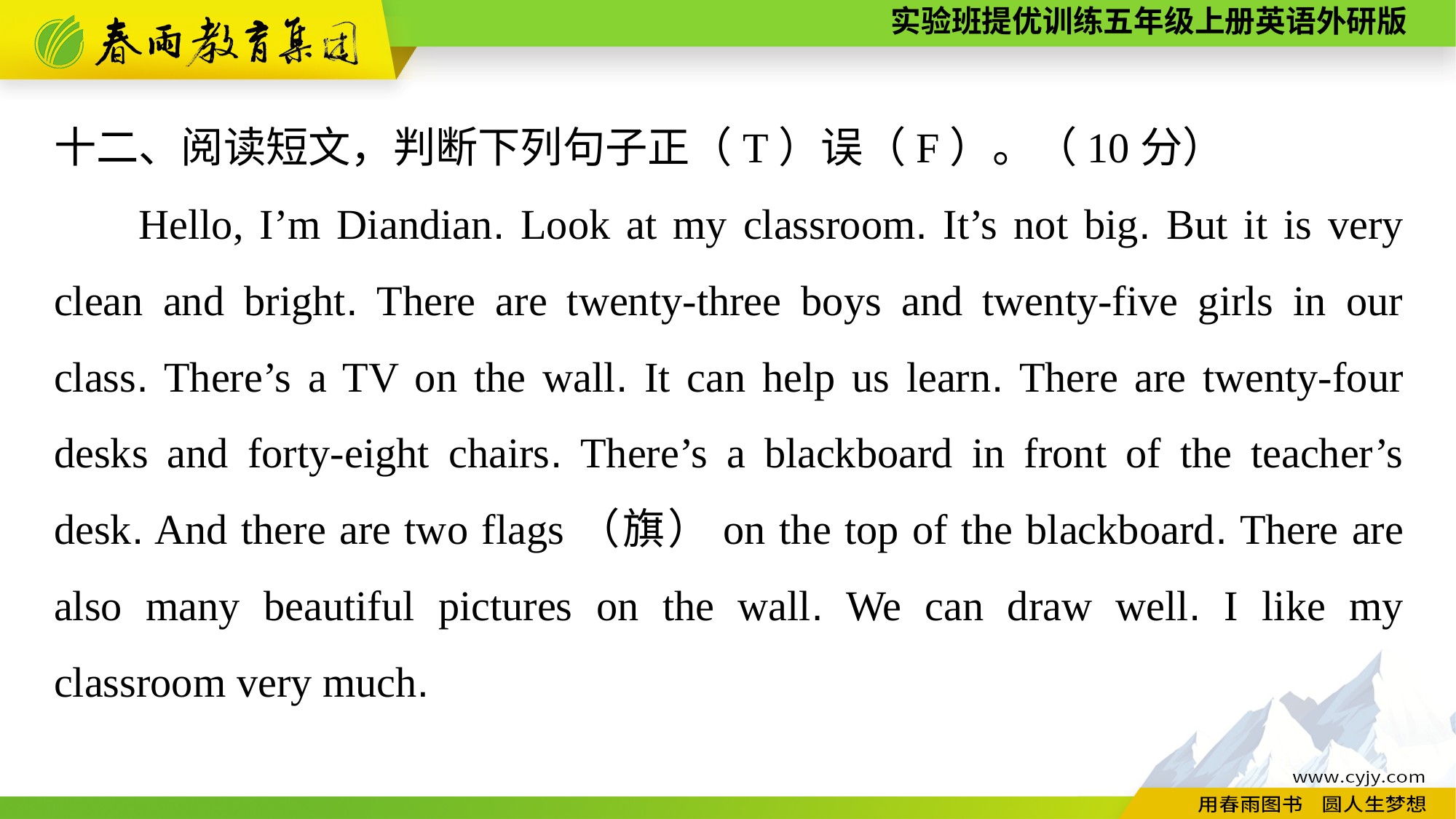

十二、阅读短文，判断下列句子正（T）误（F）。（10分）
Hello, I’m Diandian. Look at my classroom. It’s not big. But it is very clean and bright. There are twenty-three boys and twenty-five girls in our class. There’s a TV on the wall. It can help us learn. There are twenty-four desks and forty-eight chairs. There’s a blackboard in front of the teacher’s desk. And there are two flags（旗）on the top of the blackboard. There are also many beautiful pictures on the wall. We can draw well. I like my classroom very much.